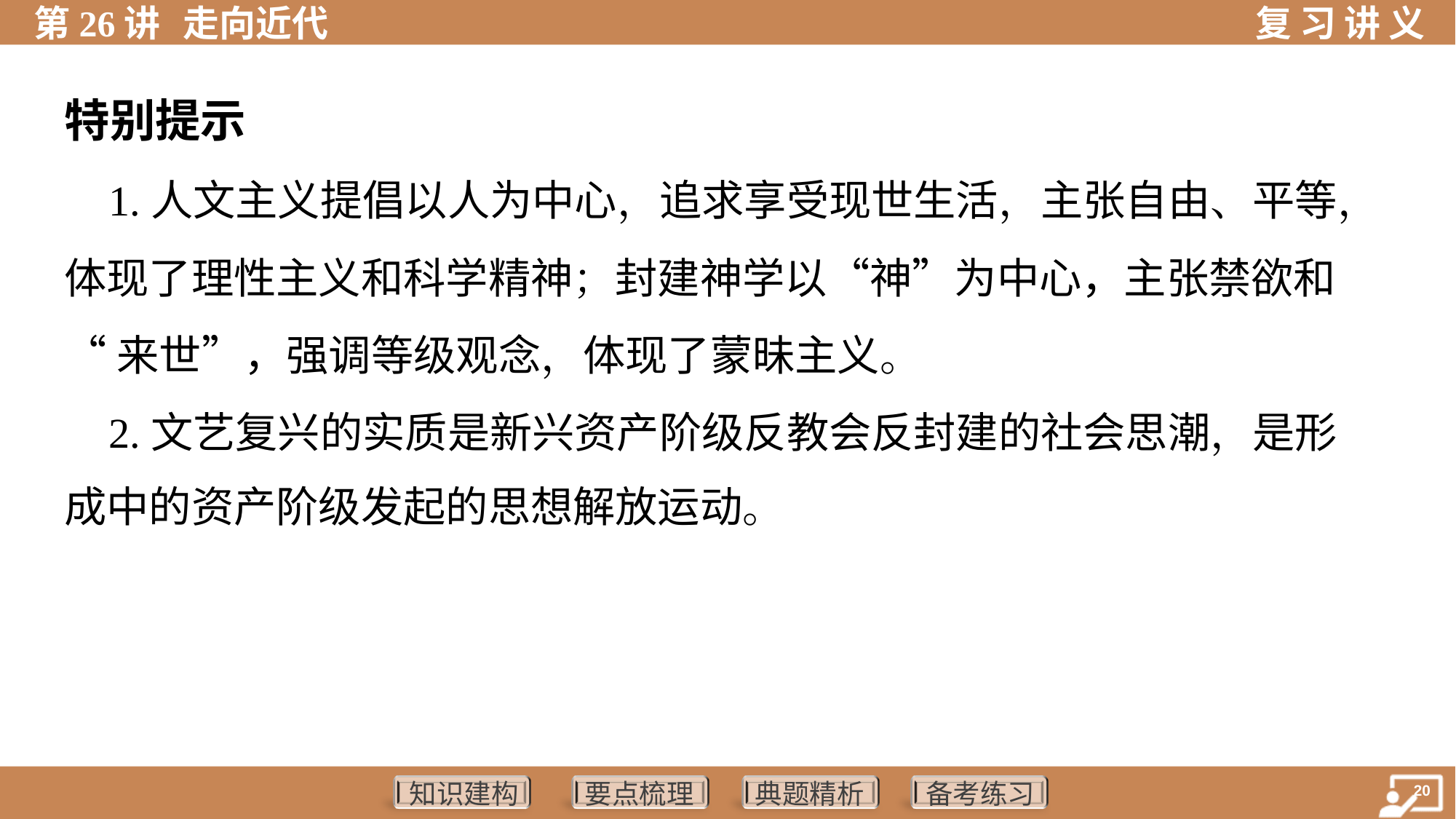

特别提示
    1.人文主义提倡以人为中心，追求享受现世生活，主张自由、平等，
体现了理性主义和科学精神；封建神学以“神”为中心，主张禁欲和
“来世”，强调等级观念，体现了蒙昧主义。
    2.文艺复兴的实质是新兴资产阶级反教会反封建的社会思潮，是形
成中的资产阶级发起的思想解放运动。